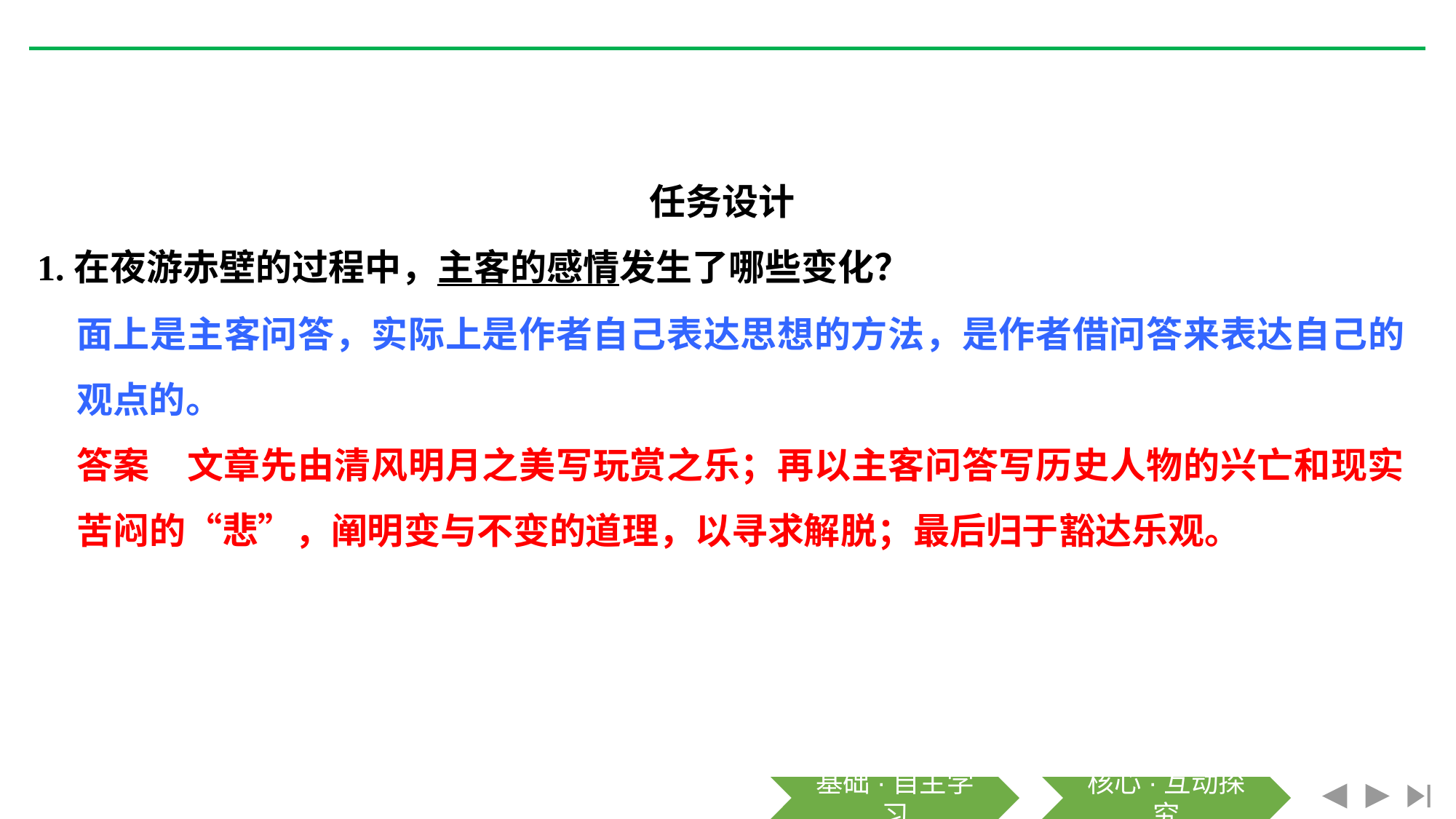

任务设计
1.在夜游赤壁的过程中，主客的感情发生了哪些变化？
面上是主客问答，实际上是作者自己表达思想的方法，是作者借问答来表达自己的观点的。
答案　文章先由清风明月之美写玩赏之乐；再以主客问答写历史人物的兴亡和现实苦闷的“悲”，阐明变与不变的道理，以寻求解脱；最后归于豁达乐观。